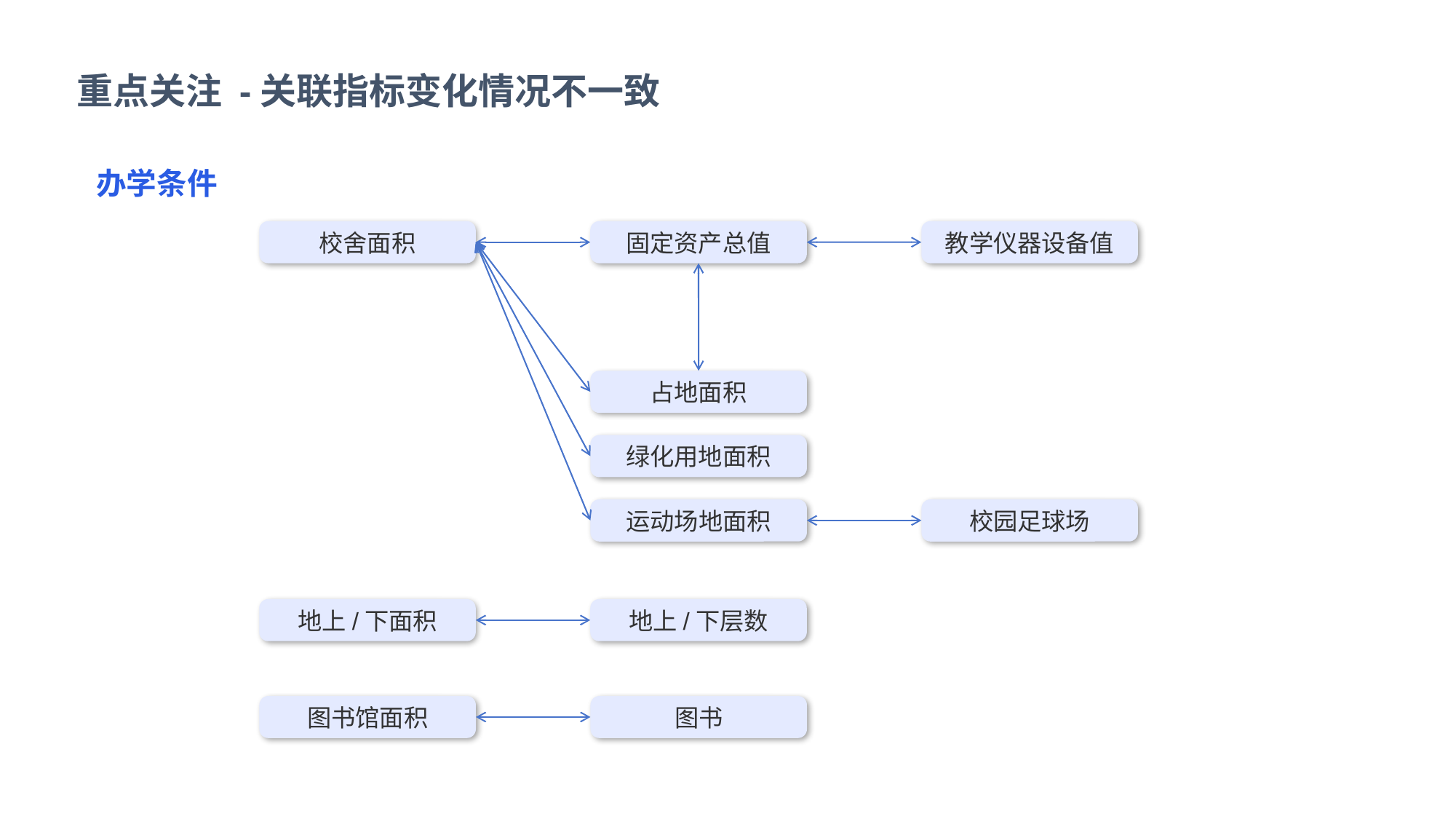

重点关注 -关联指标变化情况不一致
办学条件
校舍面积
固定资产总值
教学仪器设备值
占地面积
绿化用地面积
运动场地面积
校园足球场
地上/下面积
地上/下层数
图书馆面积
图书